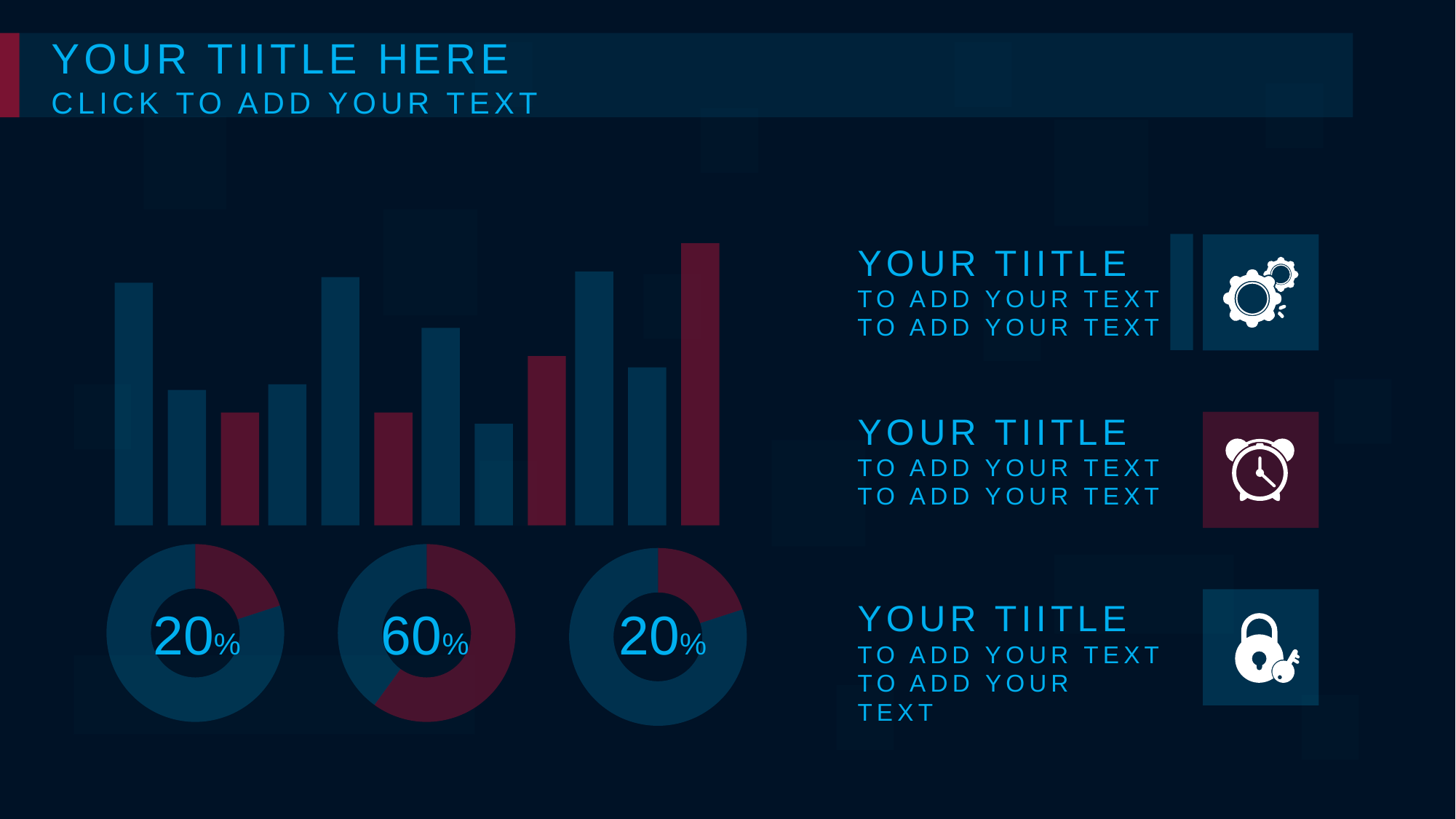

YOUR TIITLE HERE

CLICK TO ADD YOUR TEXT

### Chart

| Category | 系列 1 | 系列 2 | 系列 3 |
|---|---|---|---|
| 类别 1 | 4.3 | 2.4 | 2.0 |
| 类别 2 | 2.5 | 4.4 | 2.0 |
| 类别 3 | 3.5 | 1.8 | 3.0 |
| 类别 4 | 4.5 | 2.8 | 5.0 |
YOUR TIITLE

TO ADD YOUR TEXT
TO ADD YOUR TEXT
YOUR TIITLE

TO ADD YOUR TEXT
TO ADD YOUR TEXT

### Chart

| Category | 百分比 |
|---|---|
| 红色 | 20.0 |
| 蓝色 | 80.0 |

### Chart

| Category | 百分比 |
|---|---|
| 红色 | 60.0 |
| 蓝色 | 40.0 |

### Chart

| Category | 百分比 |
|---|---|
| 红色 | 20.0 |
| 蓝色 | 80.0 |
YOUR TIITLE
20%
60%
20%

TO ADD YOUR TEXT
TO ADD YOUR TEXT